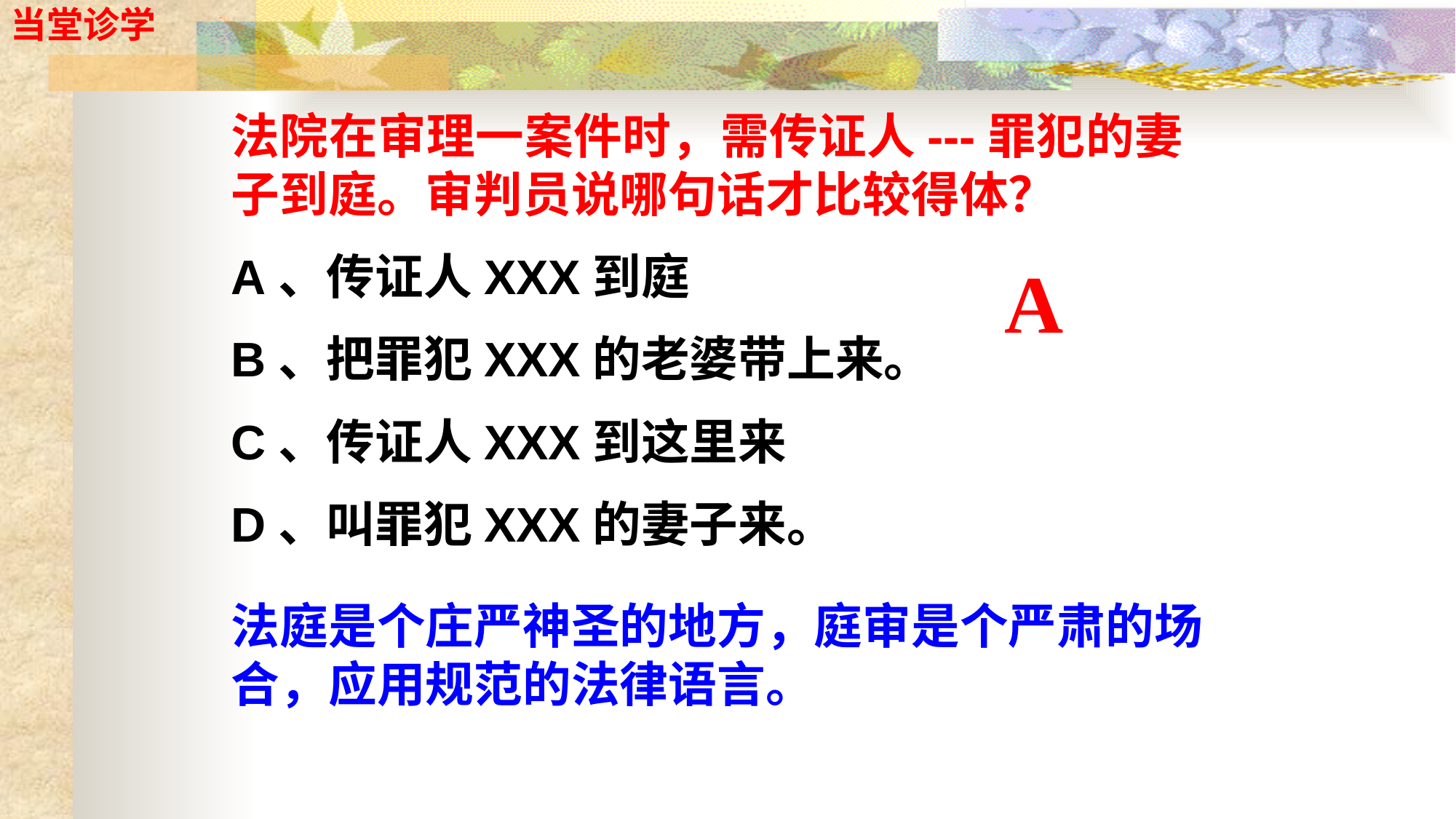

当堂诊学
法院在审理一案件时，需传证人---罪犯的妻子到庭。审判员说哪句话才比较得体？
A、传证人XXX到庭
B、把罪犯XXX的老婆带上来。
C、传证人XXX到这里来
D、叫罪犯XXX的妻子来。
A
法庭是个庄严神圣的地方，庭审是个严肃的场合，应用规范的法律语言。